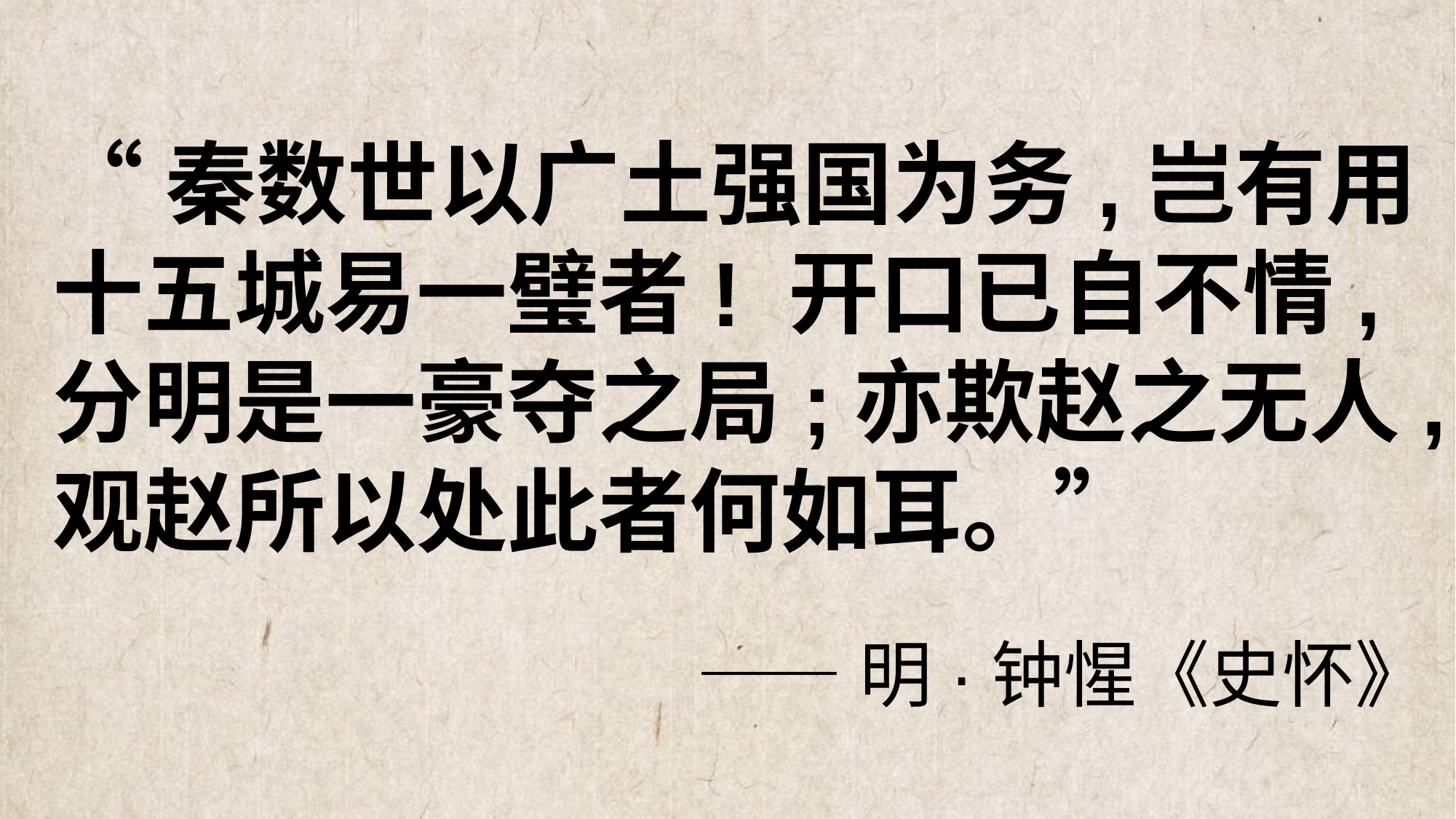

“秦数世以广土强国为务,岂有用十五城易一璧者! 开口已自不情,分明是一豪夺之局;亦欺赵之无人,观赵所以处此者何如耳。”

                     ——明·钟惺《史怀》